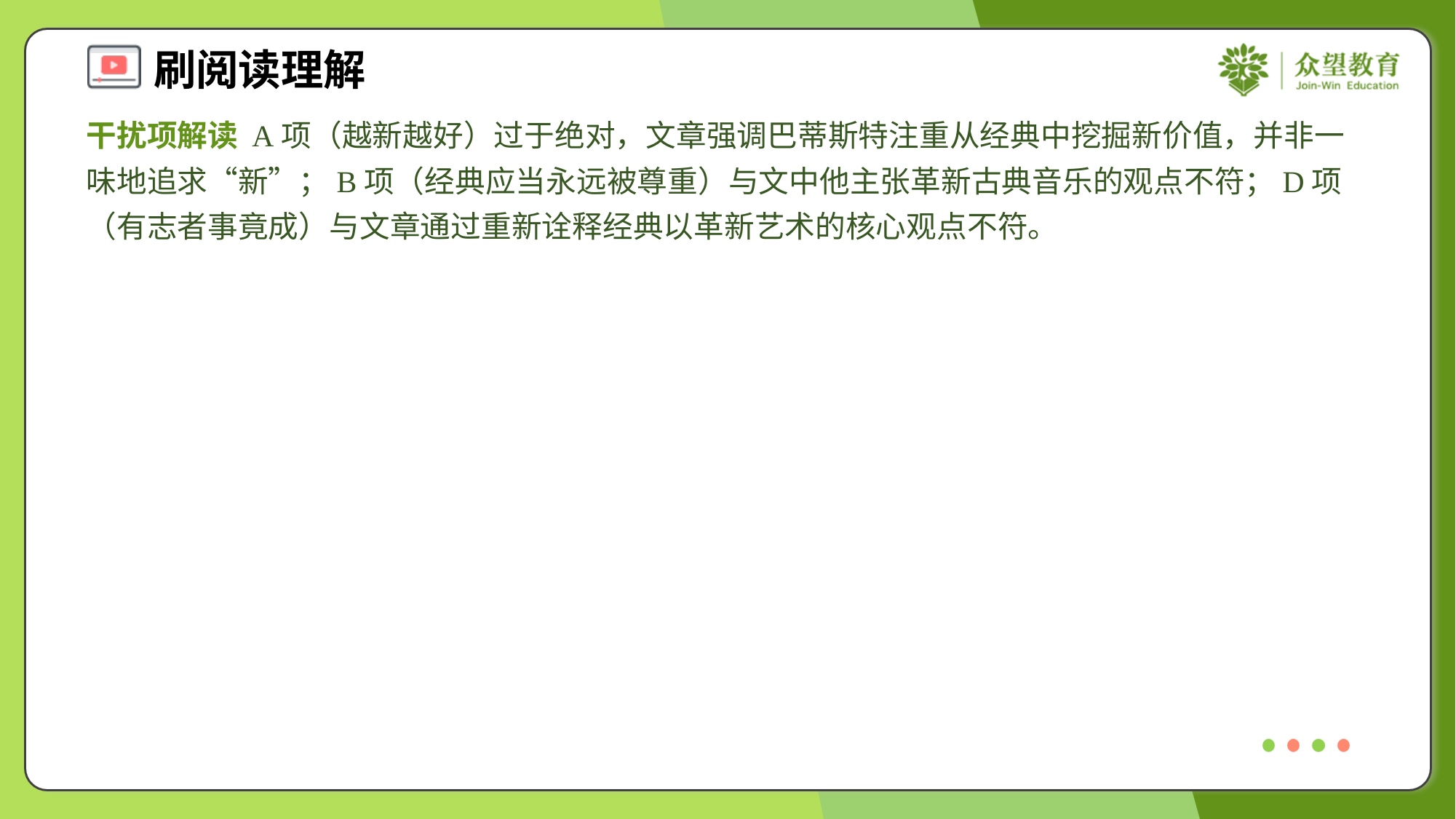

干扰项解读 A项（越新越好）过于绝对，文章强调巴蒂斯特注重从经典中挖掘新价值，并非一味地追求“新”；B项（经典应当永远被尊重）与文中他主张革新古典音乐的观点不符；D项（有志者事竟成）与文章通过重新诠释经典以革新艺术的核心观点不符。